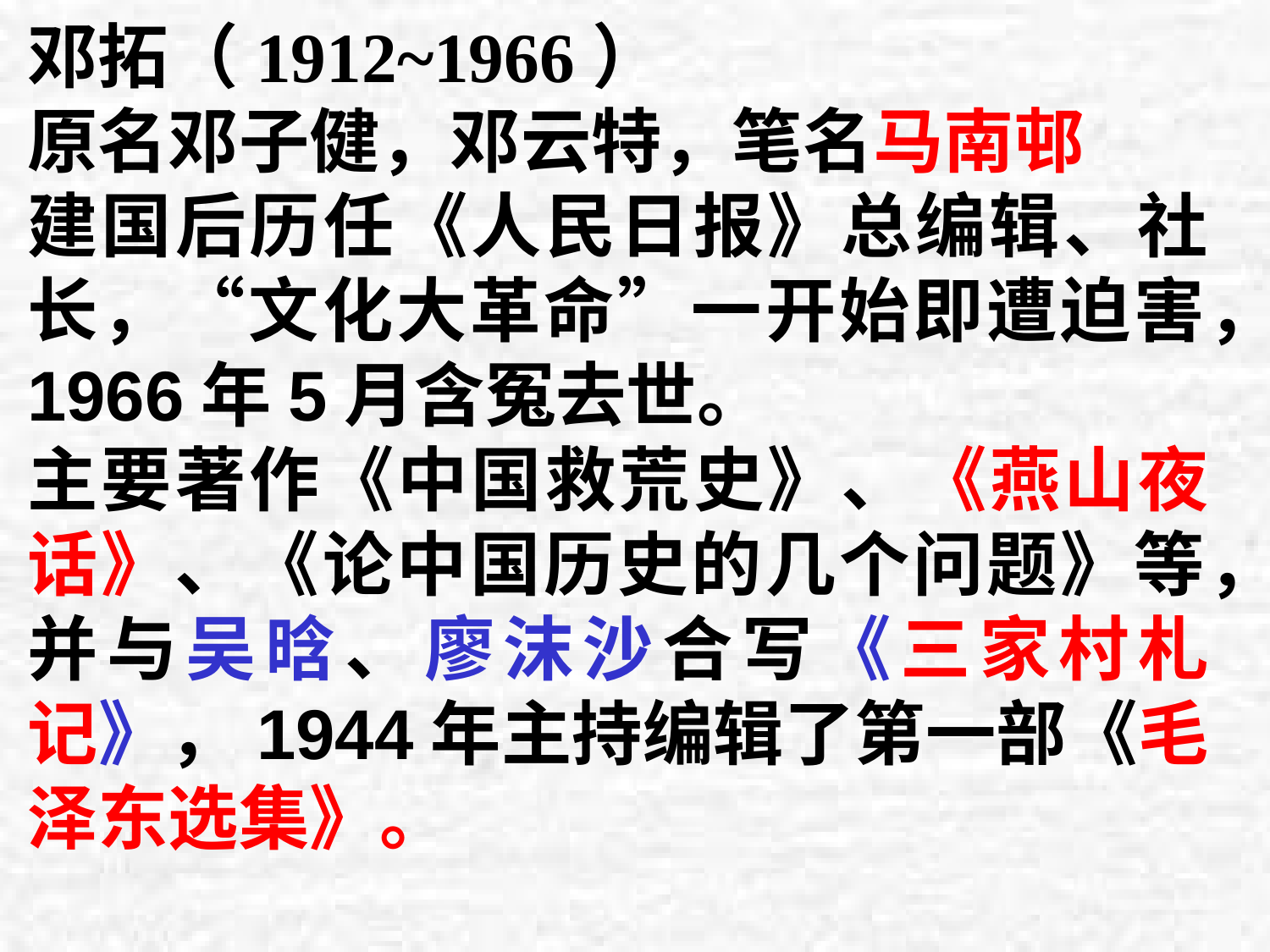

邓拓（1912~1966）
原名邓子健，邓云特，笔名马南邨
建国后历任《人民日报》总编辑、社长，“文化大革命”一开始即遭迫害，1966年5月含冤去世。
主要著作《中国救荒史》、《燕山夜话》、《论中国历史的几个问题》等，并与吴晗、廖沫沙合写《三家村札记》，1944年主持编辑了第一部《毛泽东选集》。